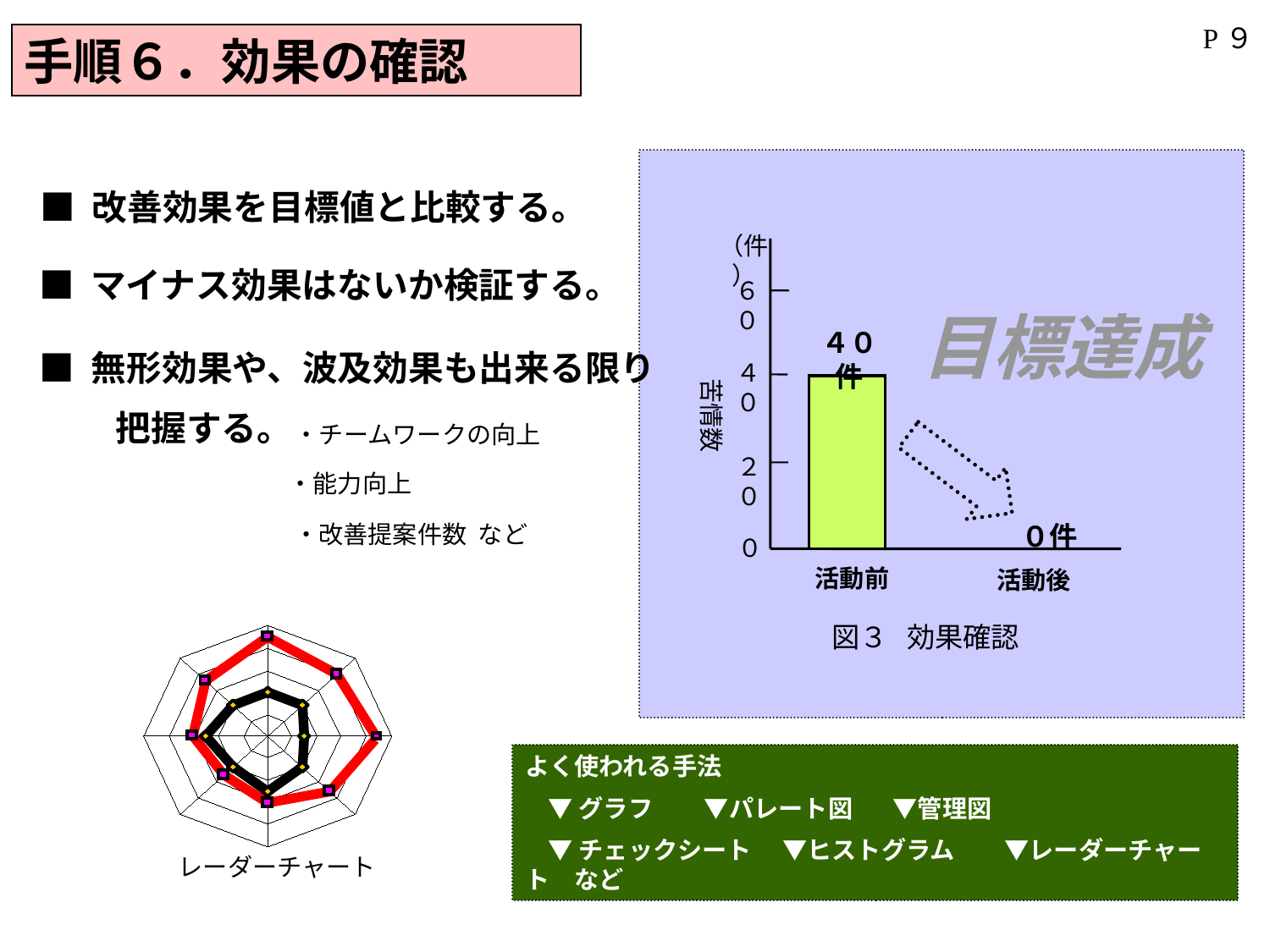

P９
手順６．効果の確認

■ 改善効果を目標値と比較する。
（件）

■ マイナス効果はないか検証する。
６０

目標達成
苦情数
４０件
■ 無形効果や、波及効果も出来る限り
    　把握する。
・チームワークの向上
・能力向上
・改善提案件数  など

レーダーチャート
４０

２０

０件
０

活動前
活動後
図３   効果確認
よく使われる手法
    ▼グラフ         ▼パレート図       ▼管理図
    ▼チェックシート 　▼ヒストグラム　　▼レーダーチャート　など